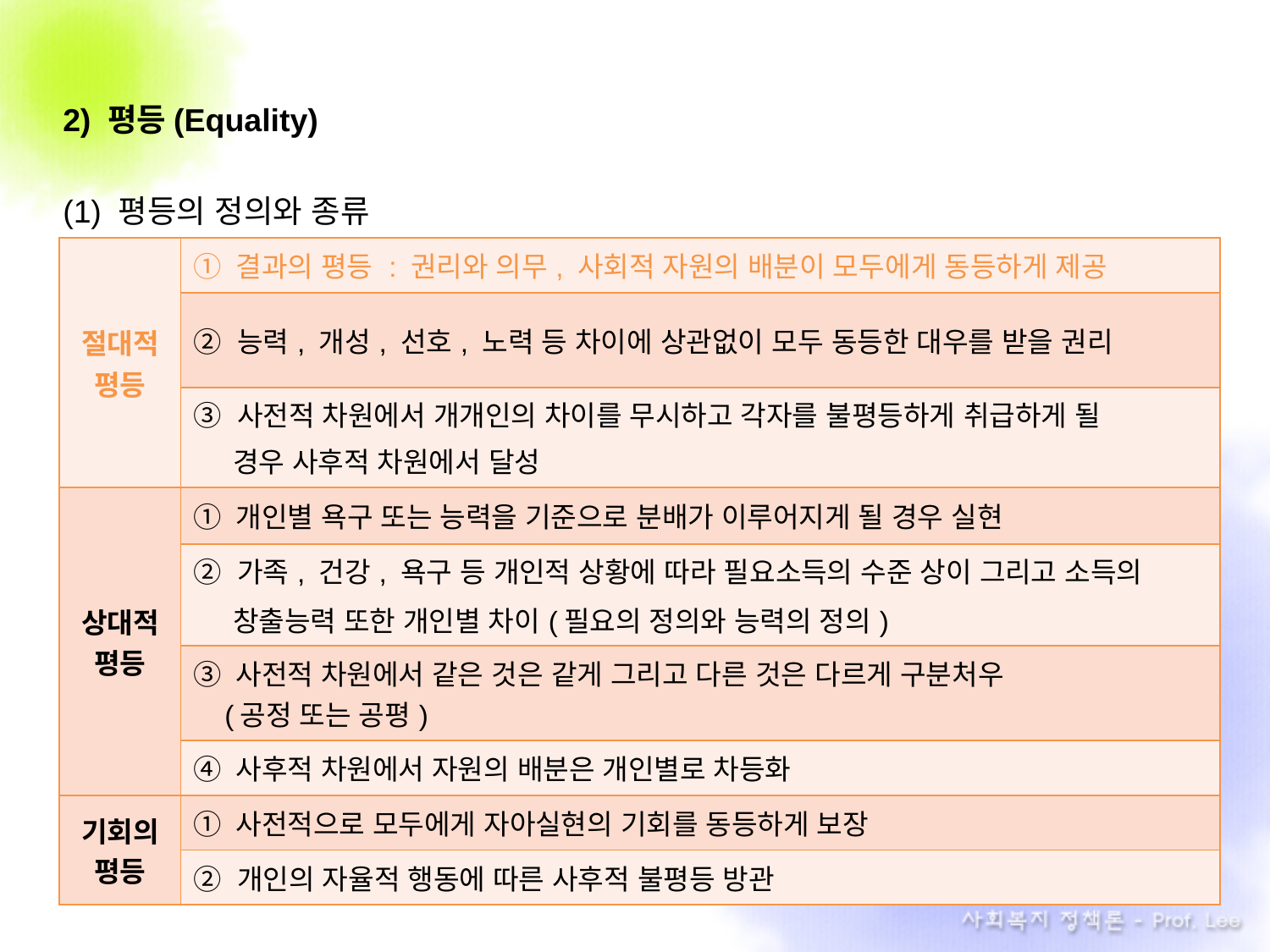

2) 평등(Equality)

(1) 평등의 정의와 종류
| 절대적 평등 | ① 결과의 평등 : 권리와 의무, 사회적 자원의 배분이 모두에게 동등하게 제공 |
| --- | --- |
|  | ② 능력, 개성, 선호, 노력 등 차이에 상관없이 모두 동등한 대우를 받을 권리 |
|  | ③ 사전적 차원에서 개개인의 차이를 무시하고 각자를 불평등하게 취급하게 될 경우 사후적 차원에서 달성 |
| 상대적 평등 | ① 개인별 욕구 또는 능력을 기준으로 분배가 이루어지게 될 경우 실현 |
|  | ② 가족, 건강, 욕구 등 개인적 상황에 따라 필요소득의 수준 상이 그리고 소득의 창출능력 또한 개인별 차이(필요의 정의와 능력의 정의) |
|  | ③ 사전적 차원에서 같은 것은 같게 그리고 다른 것은 다르게 구분처우 (공정 또는 공평) |
|  | ④ 사후적 차원에서 자원의 배분은 개인별로 차등화 |
| 기회의 평등 | ① 사전적으로 모두에게 자아실현의 기회를 동등하게 보장 |
|  | ② 개인의 자율적 행동에 따른 사후적 불평등 방관 |